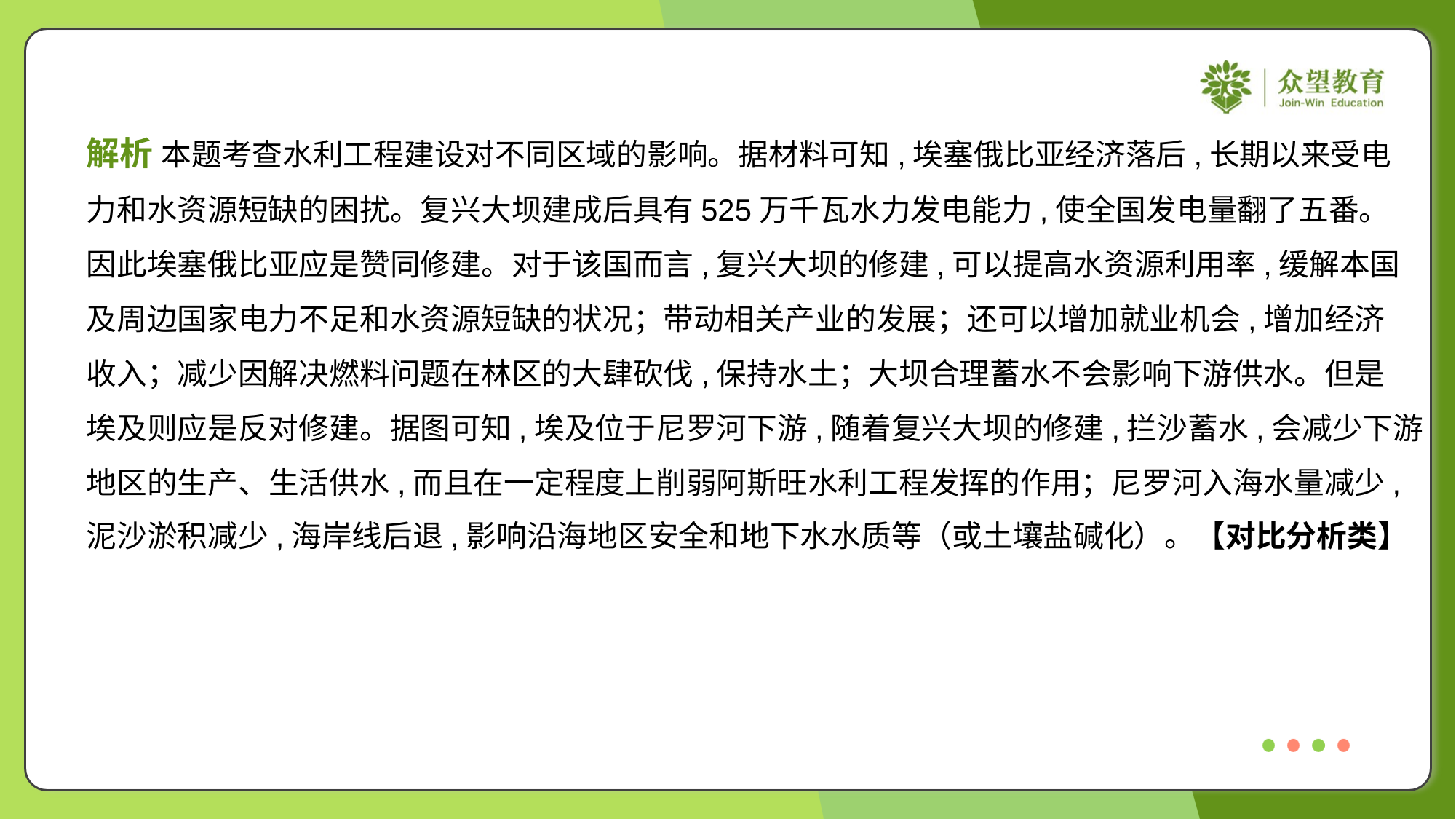

解析 本题考查水利工程建设对不同区域的影响。据材料可知,埃塞俄比亚经济落后,长期以来受电
力和水资源短缺的困扰。复兴大坝建成后具有525万千瓦水力发电能力,使全国发电量翻了五番。
因此埃塞俄比亚应是赞同修建。对于该国而言,复兴大坝的修建,可以提高水资源利用率,缓解本国
及周边国家电力不足和水资源短缺的状况；带动相关产业的发展；还可以增加就业机会,增加经济
收入；减少因解决燃料问题在林区的大肆砍伐,保持水土；大坝合理蓄水不会影响下游供水。但是
埃及则应是反对修建。据图可知,埃及位于尼罗河下游,随着复兴大坝的修建,拦沙蓄水,会减少下游
地区的生产、生活供水,而且在一定程度上削弱阿斯旺水利工程发挥的作用；尼罗河入海水量减少,
泥沙淤积减少,海岸线后退,影响沿海地区安全和地下水水质等（或土壤盐碱化）。【对比分析类】